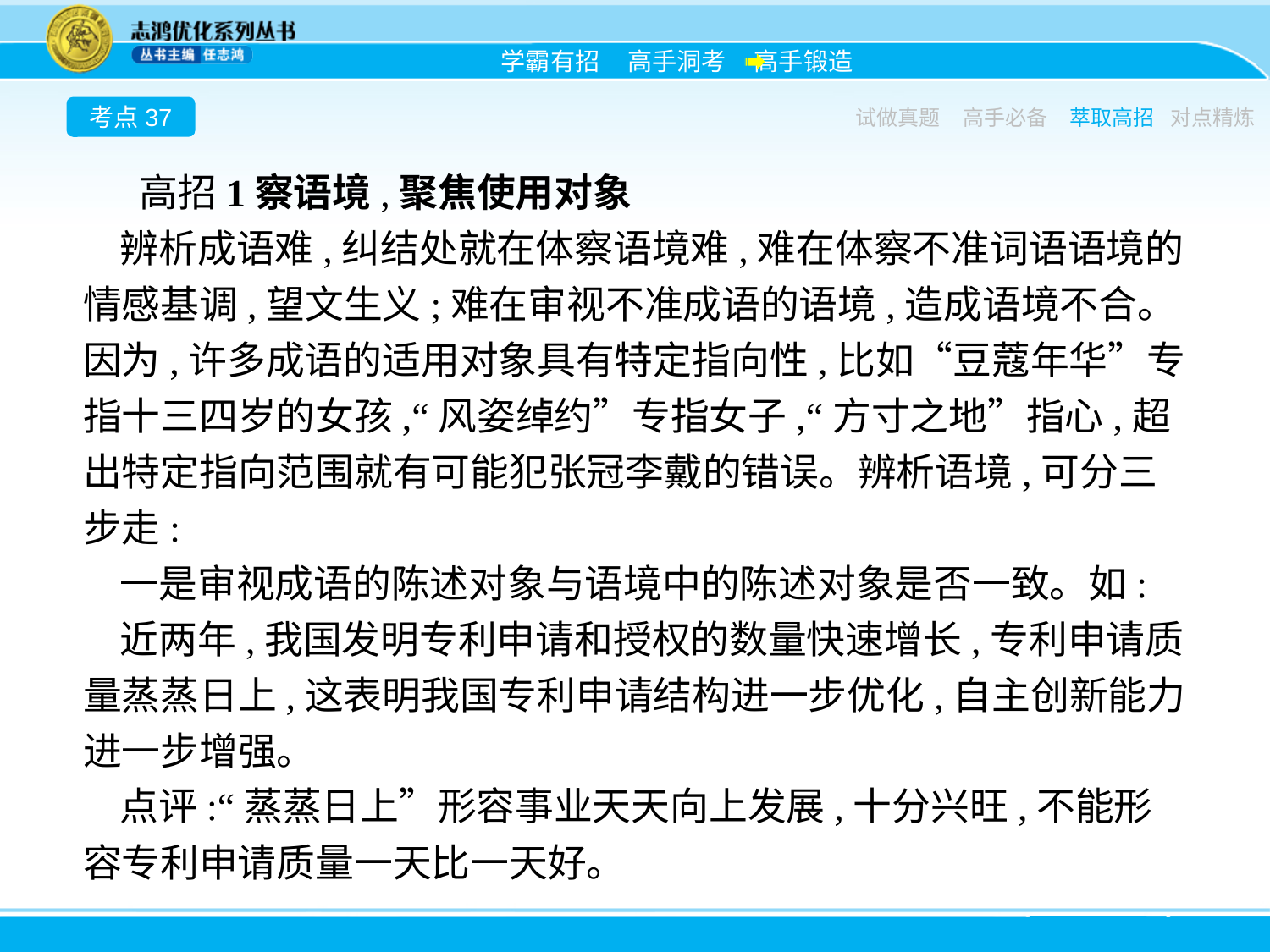

考点37
试做真题
高手必备
萃取高招
对点精炼
高招1察语境,聚焦使用对象
辨析成语难,纠结处就在体察语境难,难在体察不准词语语境的情感基调,望文生义;难在审视不准成语的语境,造成语境不合。因为,许多成语的适用对象具有特定指向性,比如“豆蔻年华”专指十三四岁的女孩,“风姿绰约”专指女子,“方寸之地”指心,超出特定指向范围就有可能犯张冠李戴的错误。辨析语境,可分三步走:
一是审视成语的陈述对象与语境中的陈述对象是否一致。如:
近两年,我国发明专利申请和授权的数量快速增长,专利申请质量蒸蒸日上,这表明我国专利申请结构进一步优化,自主创新能力进一步增强。
点评:“蒸蒸日上”形容事业天天向上发展,十分兴旺,不能形容专利申请质量一天比一天好。